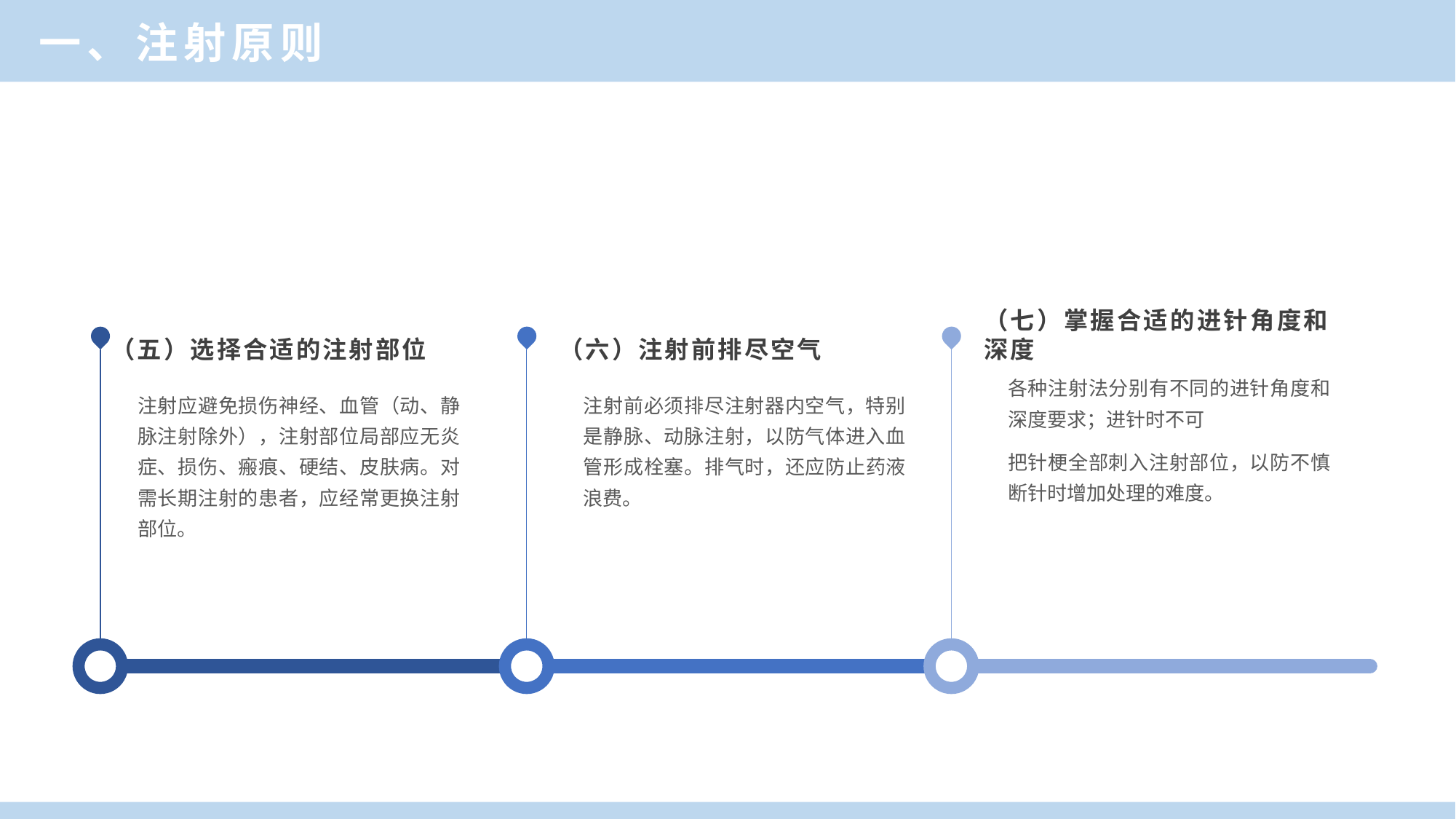

一、注射原则
（五）选择合适的注射部位
注射应避免损伤神经、血管（动、静脉注射除外），注射部位局部应无炎症、损伤、瘢痕、硬结、皮肤病。对需长期注射的患者，应经常更换注射部位。
（六）注射前排尽空气
注射前必须排尽注射器内空气，特别是静脉、动脉注射，以防气体进入血管形成栓塞。排气时，还应防止药液浪费。
（七）掌握合适的进针角度和深度
各种注射法分别有不同的进针角度和深度要求；进针时不可
把针梗全部刺入注射部位，以防不慎断针时增加处理的难度。